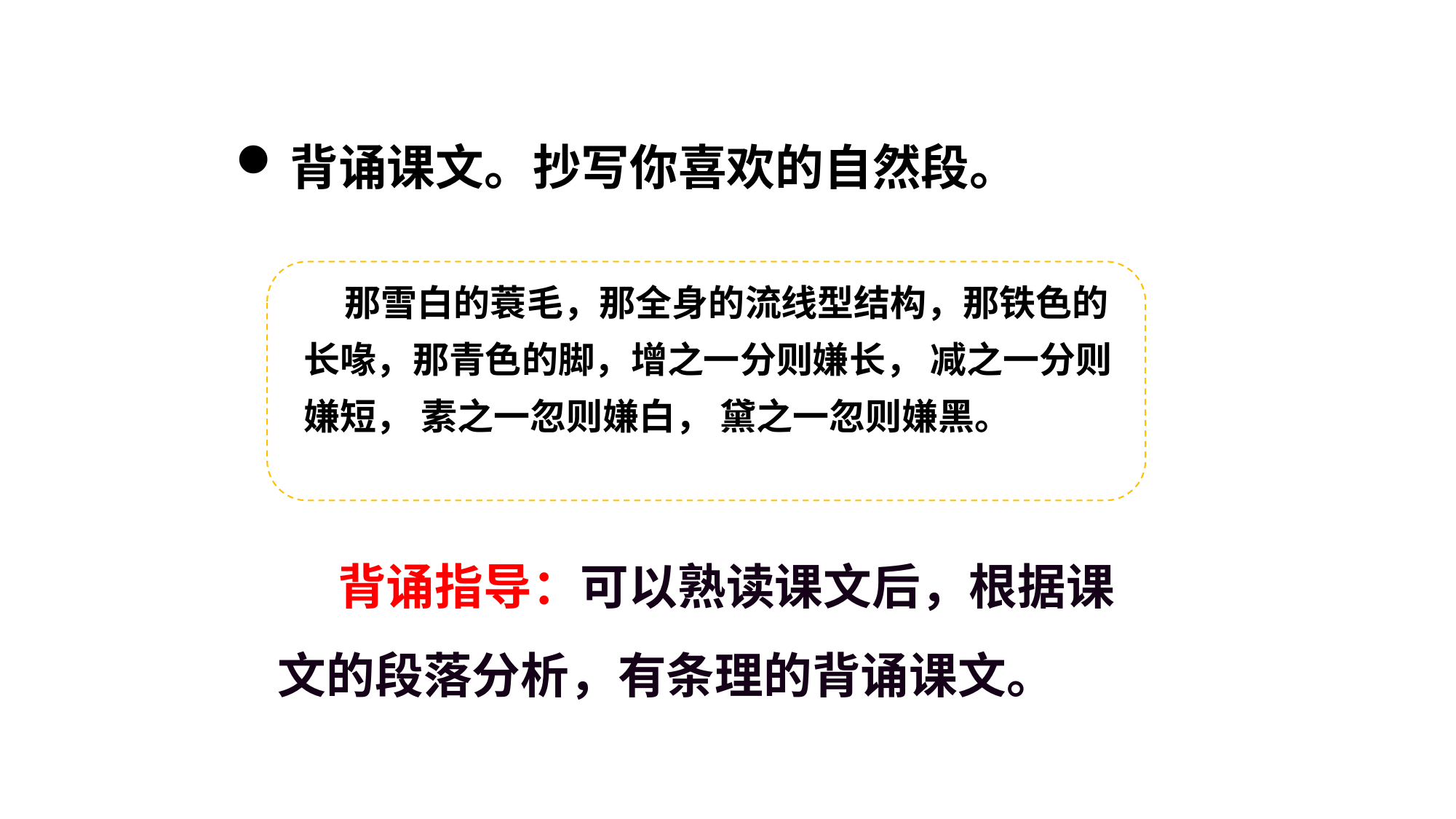

背诵课文。抄写你喜欢的自然段。

    那雪白的蓑毛，那全身的流线型结构，那铁色的长喙，那青色的脚，增之一分则嫌长， 减之一分则嫌短， 素之一忽则嫌白， 黛之一忽则嫌黑。
    背诵指导：可以熟读课文后，根据课文的段落分析，有条理的背诵课文。